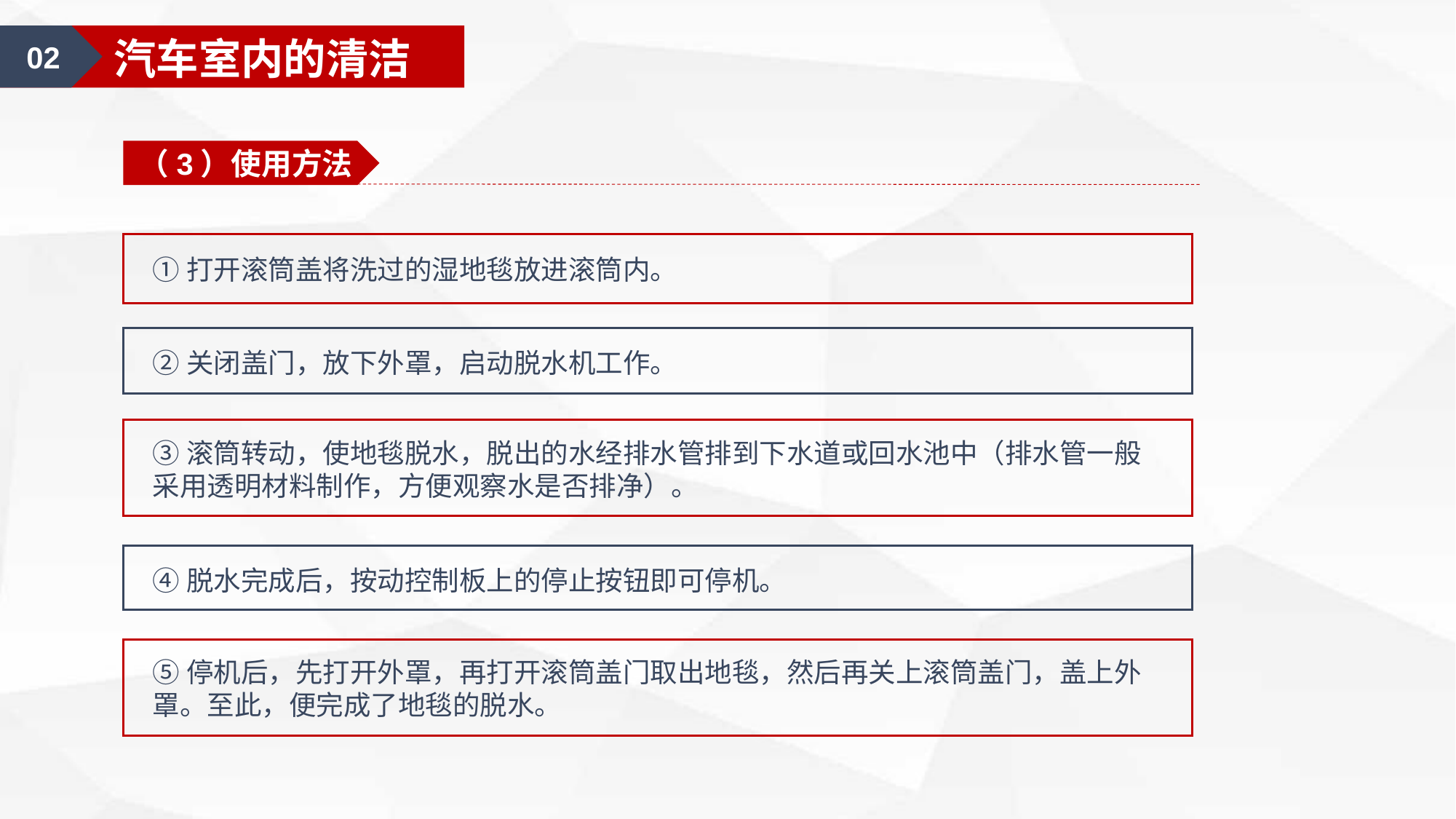

02
汽车室内的清洁
（3）使用方法

①打开滚筒盖将洗过的湿地毯放进滚筒内。

②关闭盖门，放下外罩，启动脱水机工作。

③滚筒转动，使地毯脱水，脱出的水经排水管排到下水道或回水池中（排水管一般采用透明材料制作，方便观察水是否排净）。

④脱水完成后，按动控制板上的停止按钮即可停机。

⑤停机后，先打开外罩，再打开滚筒盖门取出地毯，然后再关上滚筒盖门，盖上外罩。至此，便完成了地毯的脱水。